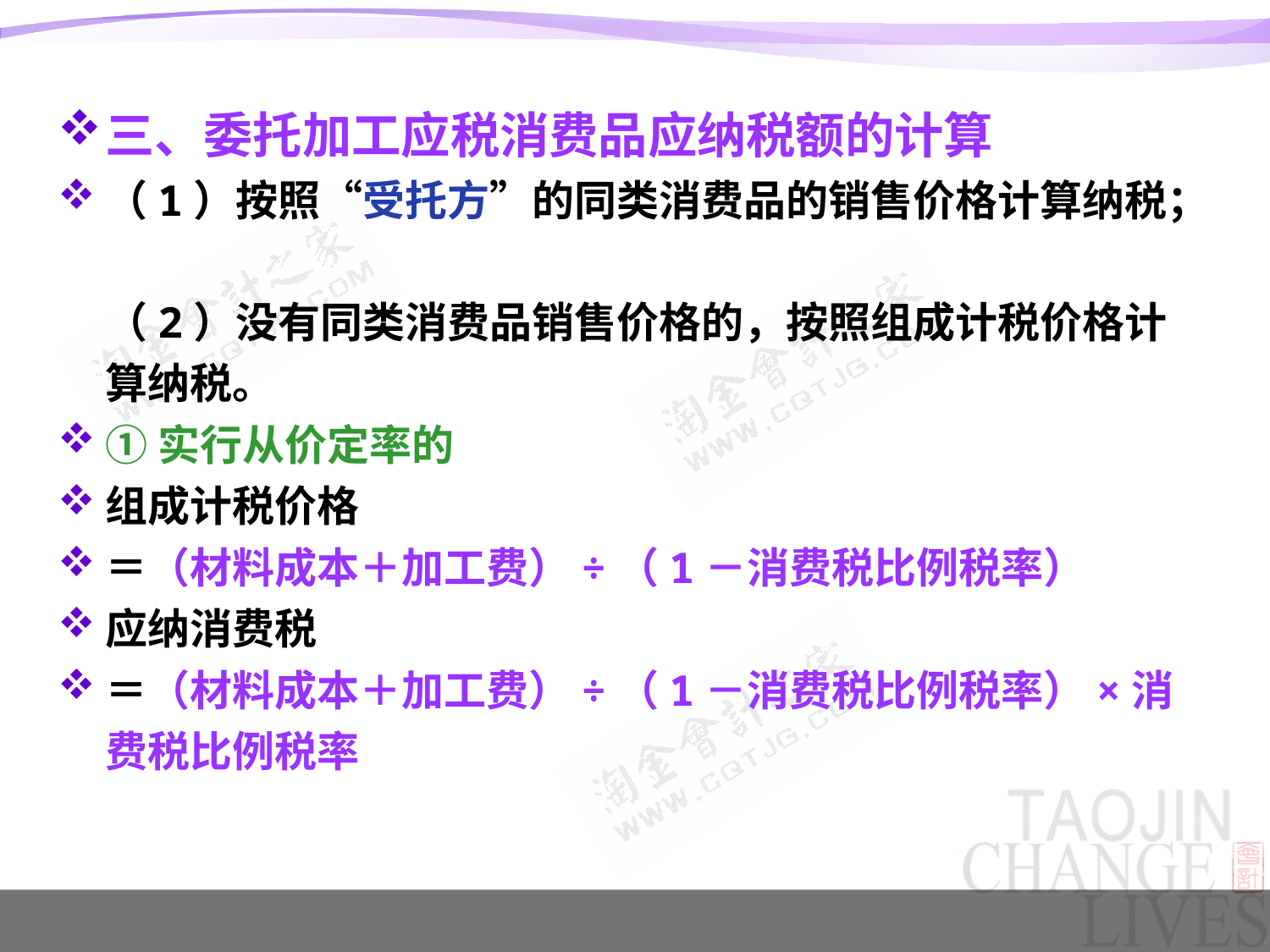

三、委托加工应税消费品应纳税额的计算
（1）按照“受托方”的同类消费品的销售价格计算纳税；
（2）没有同类消费品销售价格的，按照组成计税价格计算纳税。
①实行从价定率的
组成计税价格
＝（材料成本＋加工费）÷（1－消费税比例税率）
应纳消费税
＝（材料成本＋加工费）÷（1－消费税比例税率）×消费税比例税率
#